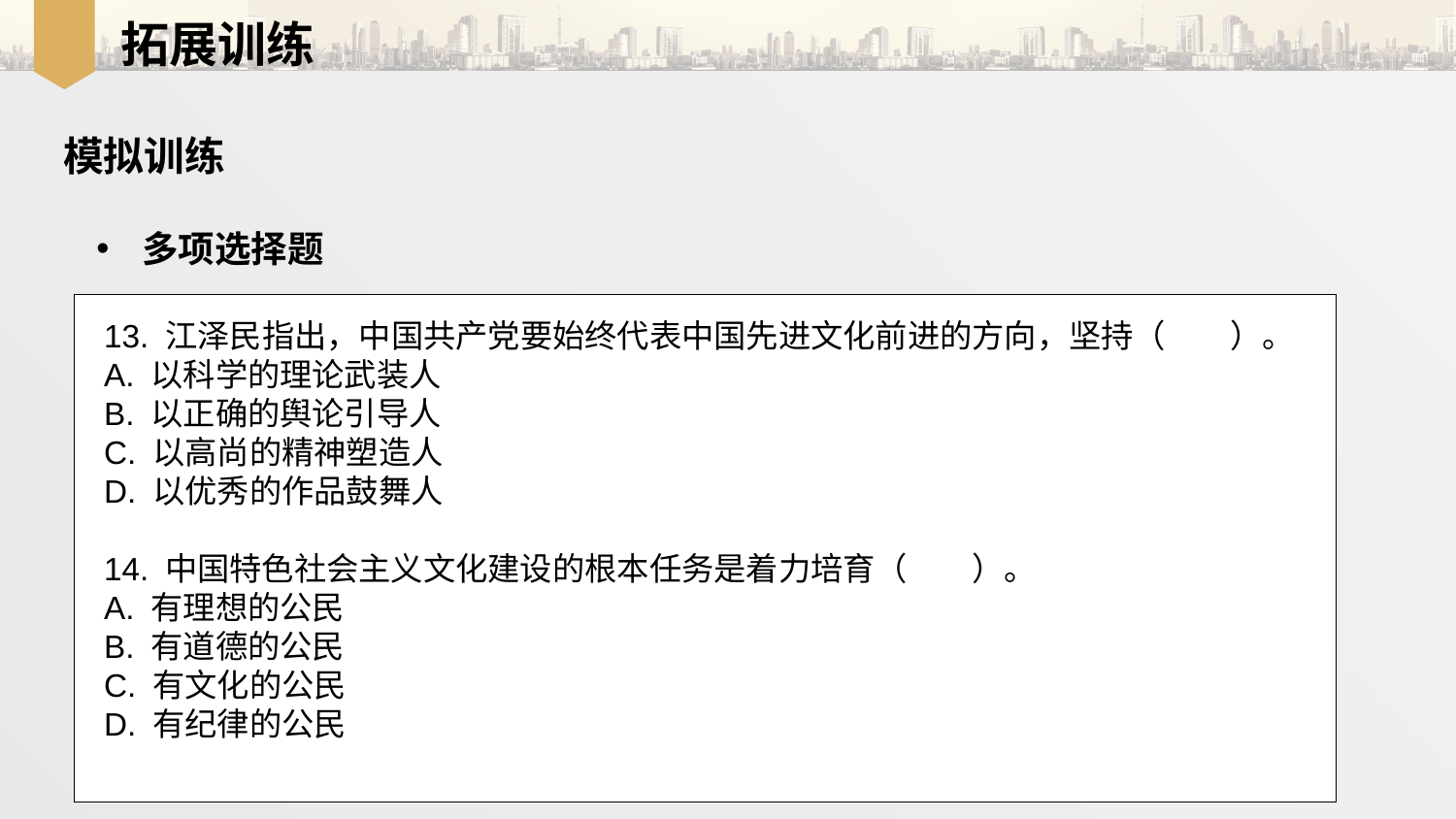

拓展训练
模拟训练
多项选择题

13. 江泽民指出，中国共产党要始终代表中国先进文化前进的方向，坚持（　　）。
A. 以科学的理论武装人
B. 以正确的舆论引导人
C. 以高尚的精神塑造人
D. 以优秀的作品鼓舞人

14. 中国特色社会主义文化建设的根本任务是着力培育（　　）。
A. 有理想的公民
B. 有道德的公民
C. 有文化的公民
D. 有纪律的公民